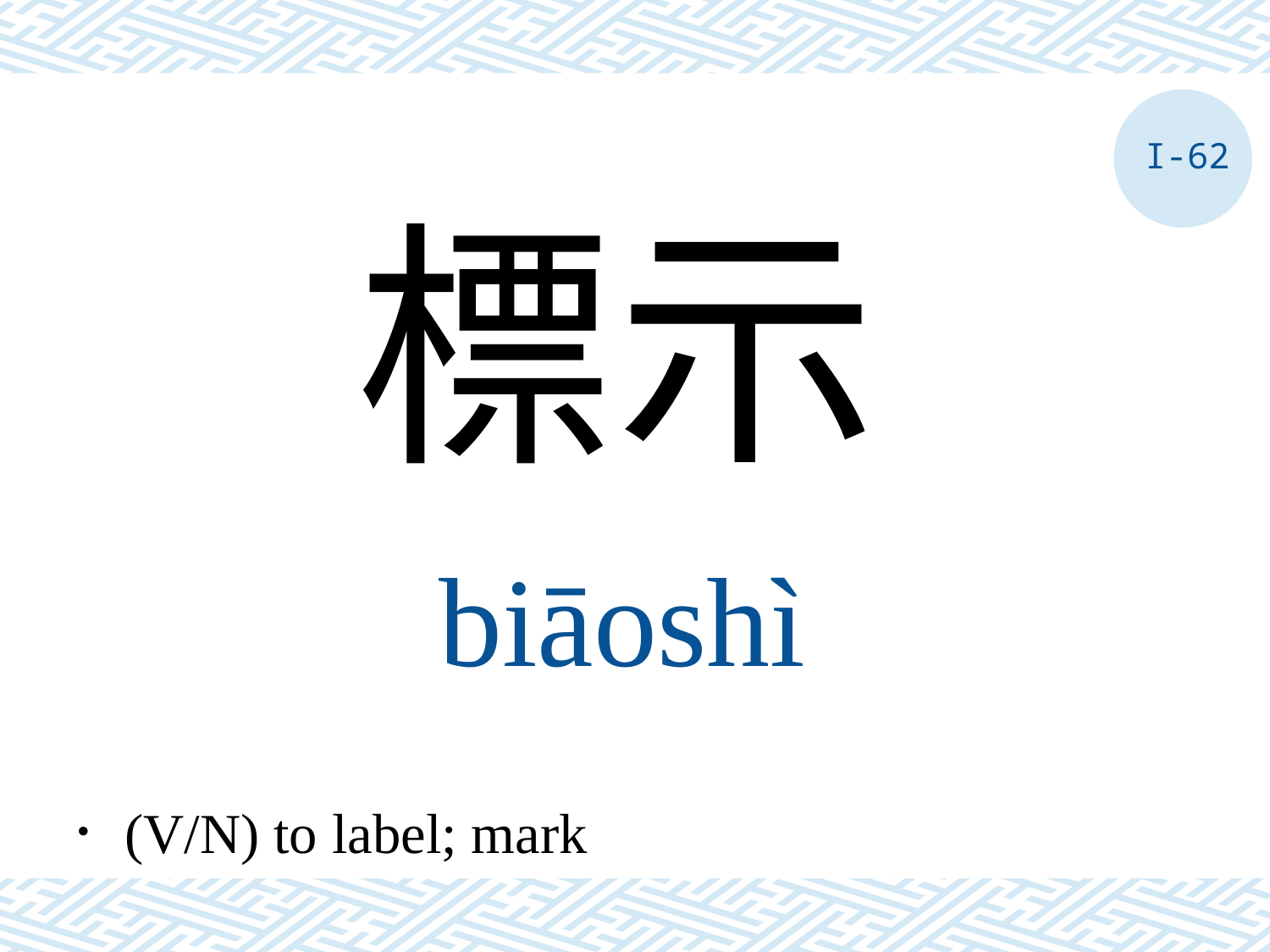

I-62
標示
biāoshì
．(V/N) to label; mark